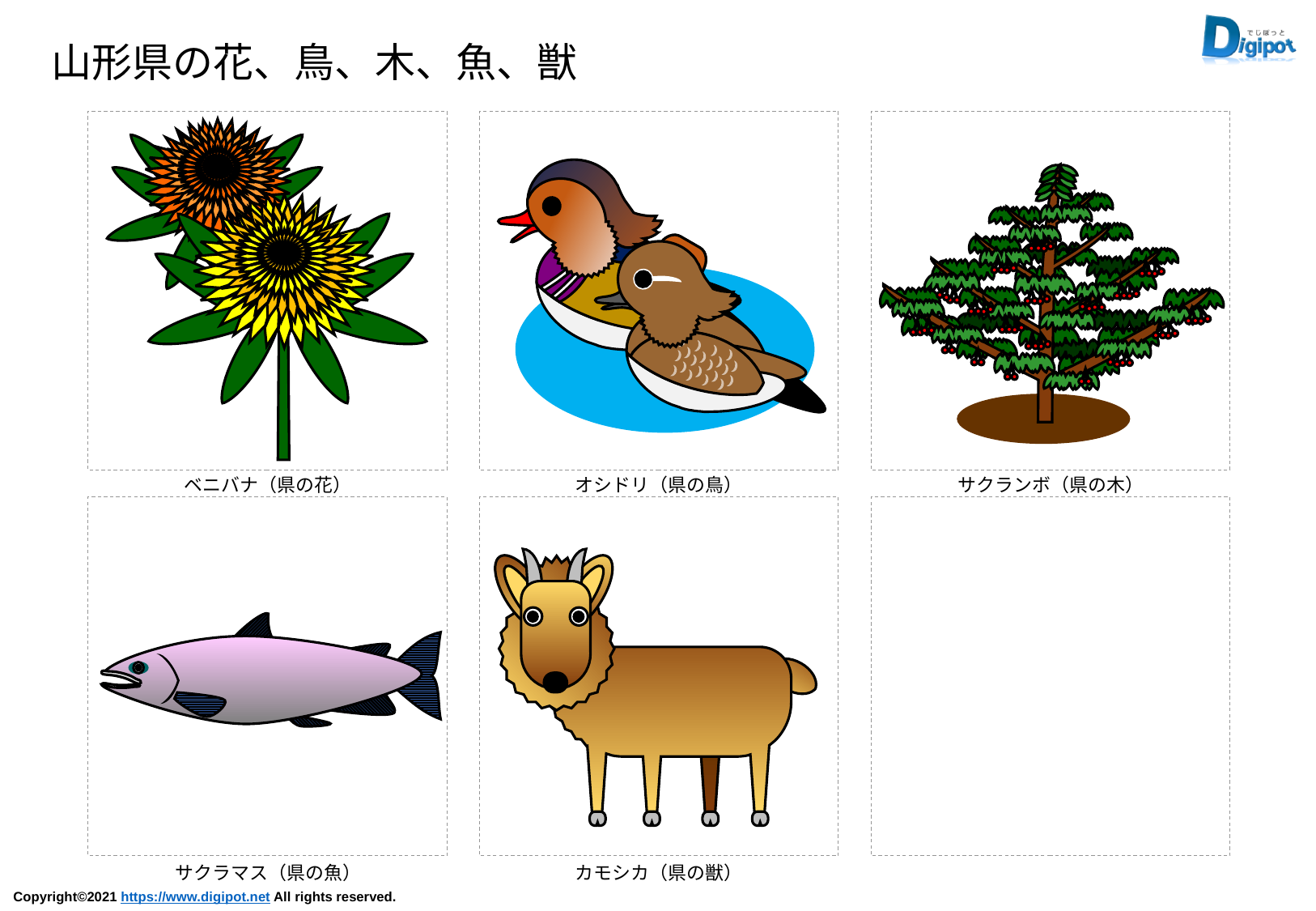

山形県の花、鳥、木、魚、獣

ベニバナ（県の花）
オシドリ（県の鳥）
サクランボ（県の木）

サクラマス（県の魚）
カモシカ（県の獣）